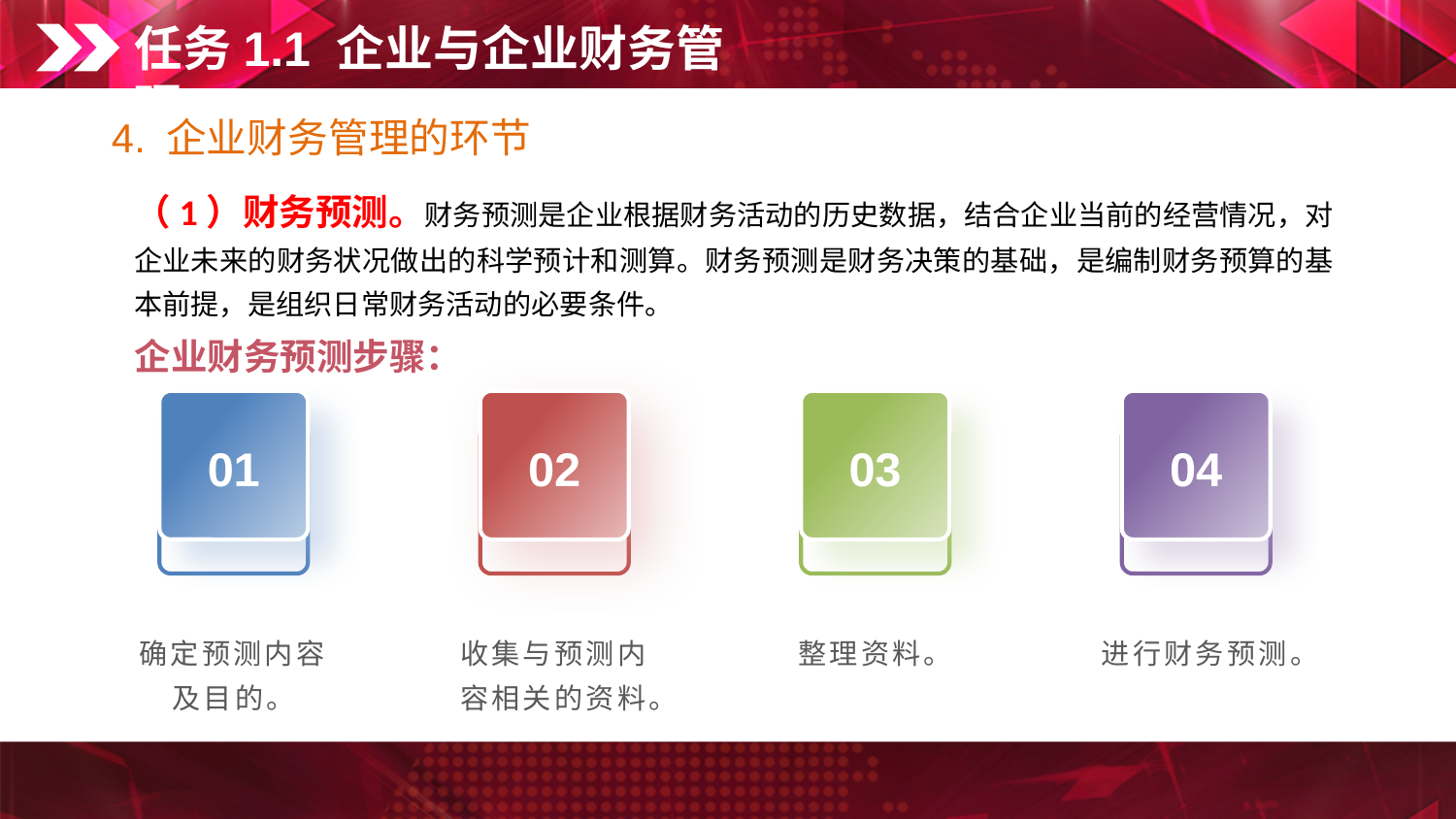

任务1.1 企业与企业财务管理

4. 企业财务管理的环节
（1）财务预测。财务预测是企业根据财务活动的历史数据，结合企业当前的经营情况，对企业未来的财务状况做出的科学预计和测算。财务预测是财务决策的基础，是编制财务预算的基本前提，是组织日常财务活动的必要条件。
企业财务预测步骤：

01
02
03
04

确定预测内容及目的。
收集与预测内容相关的资料。
整理资料。
进行财务预测。